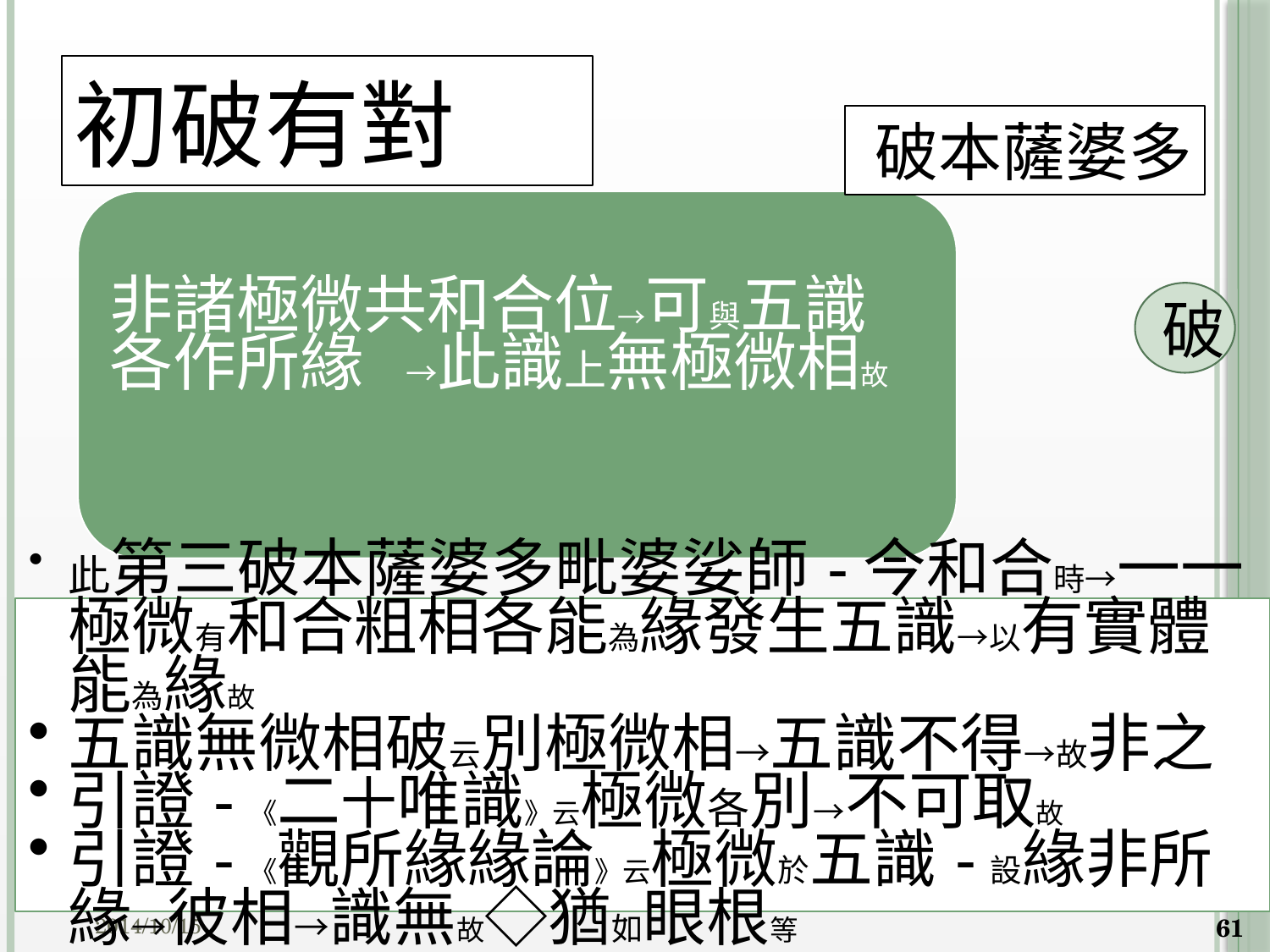

# 初破有對
破本薩婆多
非諸極微共和合位→可與五識各作所緣   →此識上無極微相故
此第三破本薩婆多毗婆娑師-今和合時→一一極微有和合粗相各能為緣發生五識→以有實體能為緣故
五識無微相破云別極微相→五識不得→故非之
引證-《二十唯識》云極微各別→不可取故
引證-《觀所緣緣論》云極微於五識-設緣非所緣→彼相→識無故◇猶如眼根等
破
61
2014/10/15